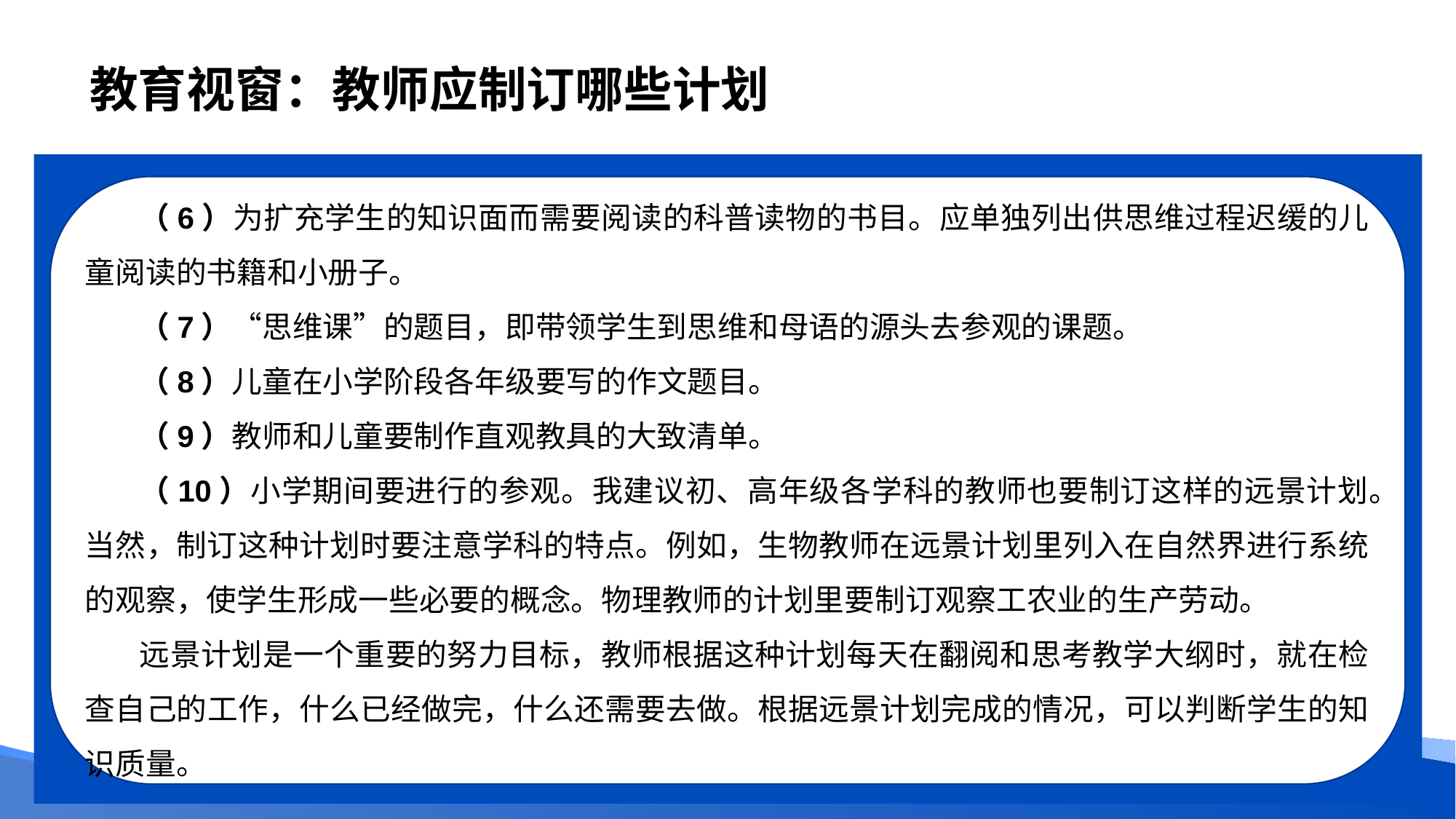

# 教育视窗：教师应制订哪些计划

（6）为扩充学生的知识面而需要阅读的科普读物的书目。应单独列出供思维过程迟缓的儿童阅读的书籍和小册子。
（7）“思维课”的题目，即带领学生到思维和母语的源头去参观的课题。
（8）儿童在小学阶段各年级要写的作文题目。
（9）教师和儿童要制作直观教具的大致清单。
（10）小学期间要进行的参观。我建议初、高年级各学科的教师也要制订这样的远景计划。当然，制订这种计划时要注意学科的特点。例如，生物教师在远景计划里列入在自然界进行系统的观察，使学生形成一些必要的概念。物理教师的计划里要制订观察工农业的生产劳动。
远景计划是一个重要的努力目标，教师根据这种计划每天在翻阅和思考教学大纲时，就在检查自己的工作，什么已经做完，什么还需要去做。根据远景计划完成的情况，可以判断学生的知识质量。